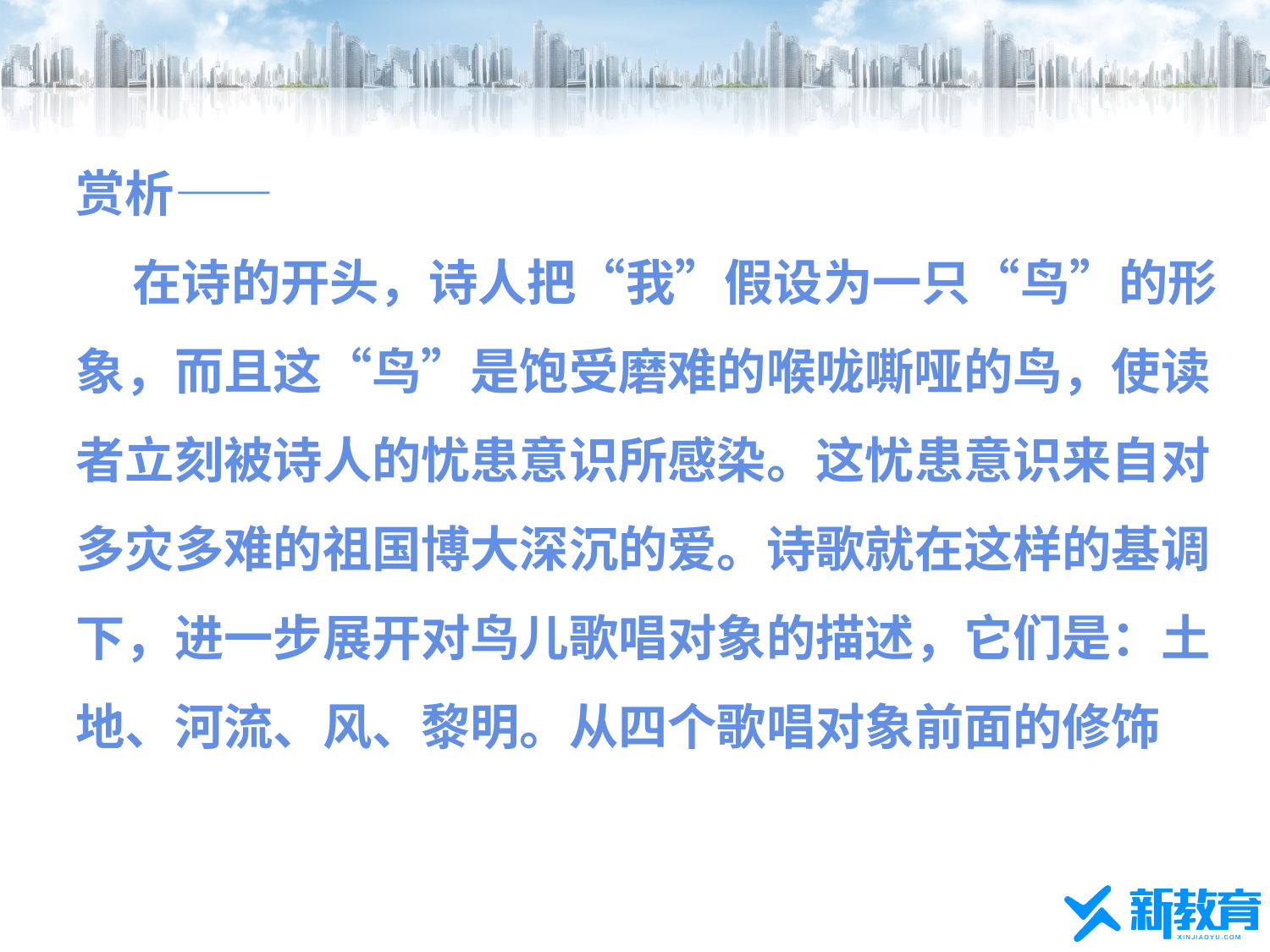

赏析——
    在诗的开头，诗人把“我”假设为一只“鸟”的形象，而且这“鸟”是饱受磨难的喉咙嘶哑的鸟，使读者立刻被诗人的忧患意识所感染。这忧患意识来自对多灾多难的祖国博大深沉的爱。诗歌就在这样的基调下，进一步展开对鸟儿歌唱对象的描述，它们是：土地、河流、风、黎明。从四个歌唱对象前面的修饰